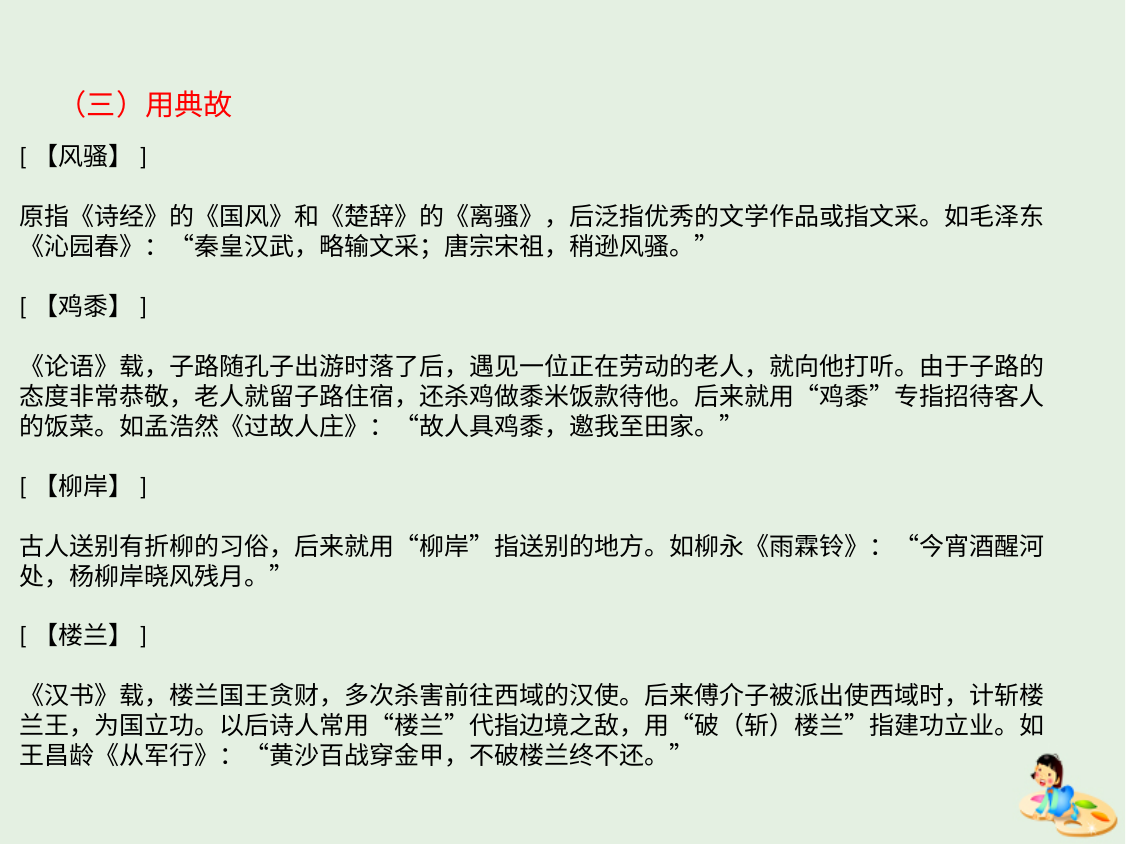

（三）用典故
[【风骚】]

原指《诗经》的《国风》和《楚辞》的《离骚》，后泛指优秀的文学作品或指文采。如毛泽东《沁园春》：“秦皇汉武，略输文采；唐宗宋祖，稍逊风骚。”

[【鸡黍】]

《论语》载，子路随孔子出游时落了后，遇见一位正在劳动的老人，就向他打听。由于子路的态度非常恭敬，老人就留子路住宿，还杀鸡做黍米饭款待他。后来就用“鸡黍”专指招待客人的饭菜。如孟浩然《过故人庄》：“故人具鸡黍，邀我至田家。”

[【柳岸】]

古人送别有折柳的习俗，后来就用“柳岸”指送别的地方。如柳永《雨霖铃》：“今宵酒醒河处，杨柳岸晓风残月。”

[【楼兰】]

《汉书》载，楼兰国王贪财，多次杀害前往西域的汉使。后来傅介子被派出使西域时，计斩楼兰王，为国立功。以后诗人常用“楼兰”代指边境之敌，用“破（斩）楼兰”指建功立业。如王昌龄《从军行》：“黄沙百战穿金甲，不破楼兰终不还。”